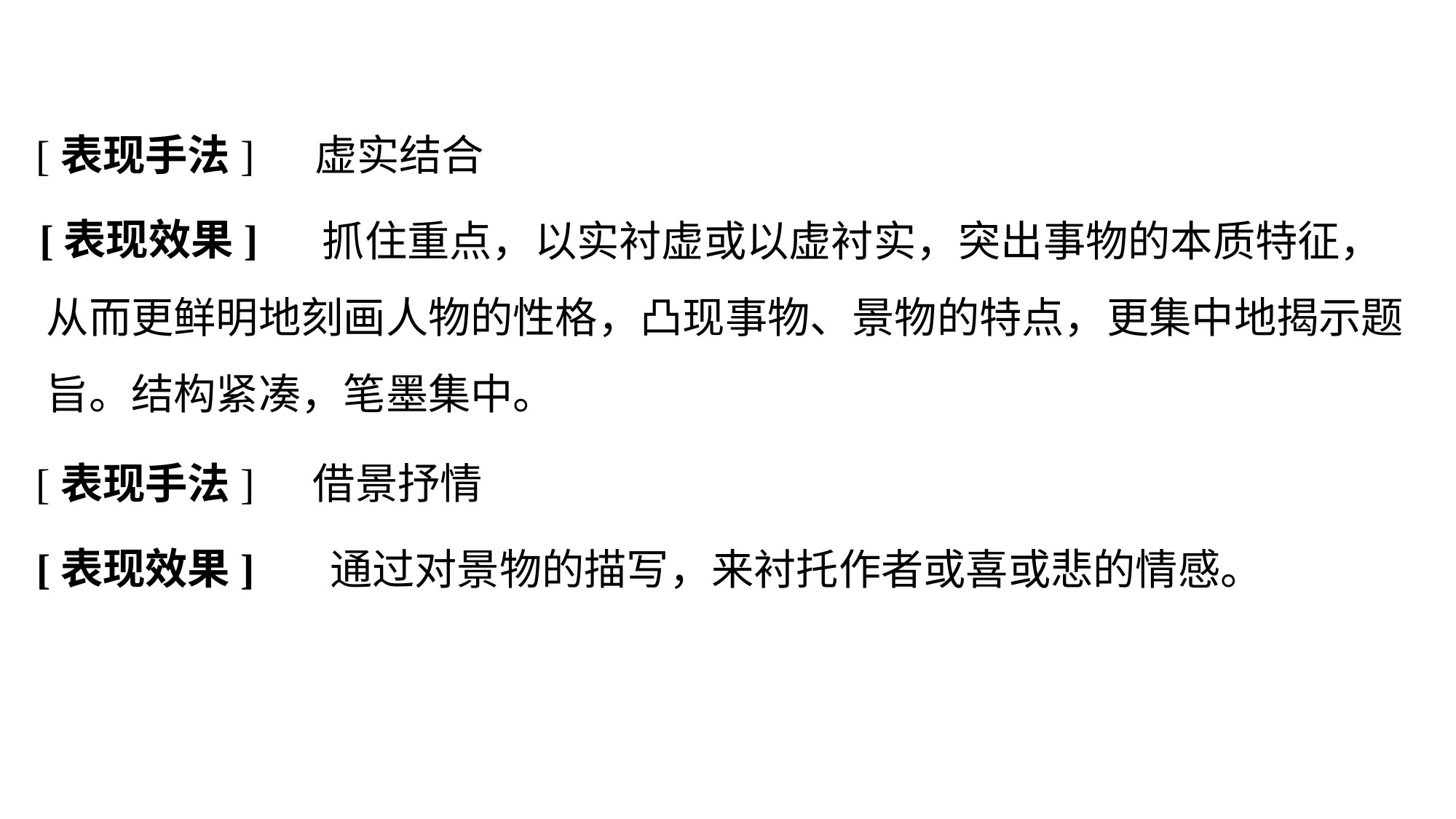

虚实结合
[表现手法]
[表现效果]
		     抓住重点，以实衬虚或以虚衬实，突出事物的本质特征，从而更鲜明地刻画人物的性格，凸现事物、景物的特点，更集中地揭示题旨。结构紧凑，笔墨集中。
借景抒情
[表现手法]
[表现效果]
通过对景物的描写，来衬托作者或喜或悲的情感。